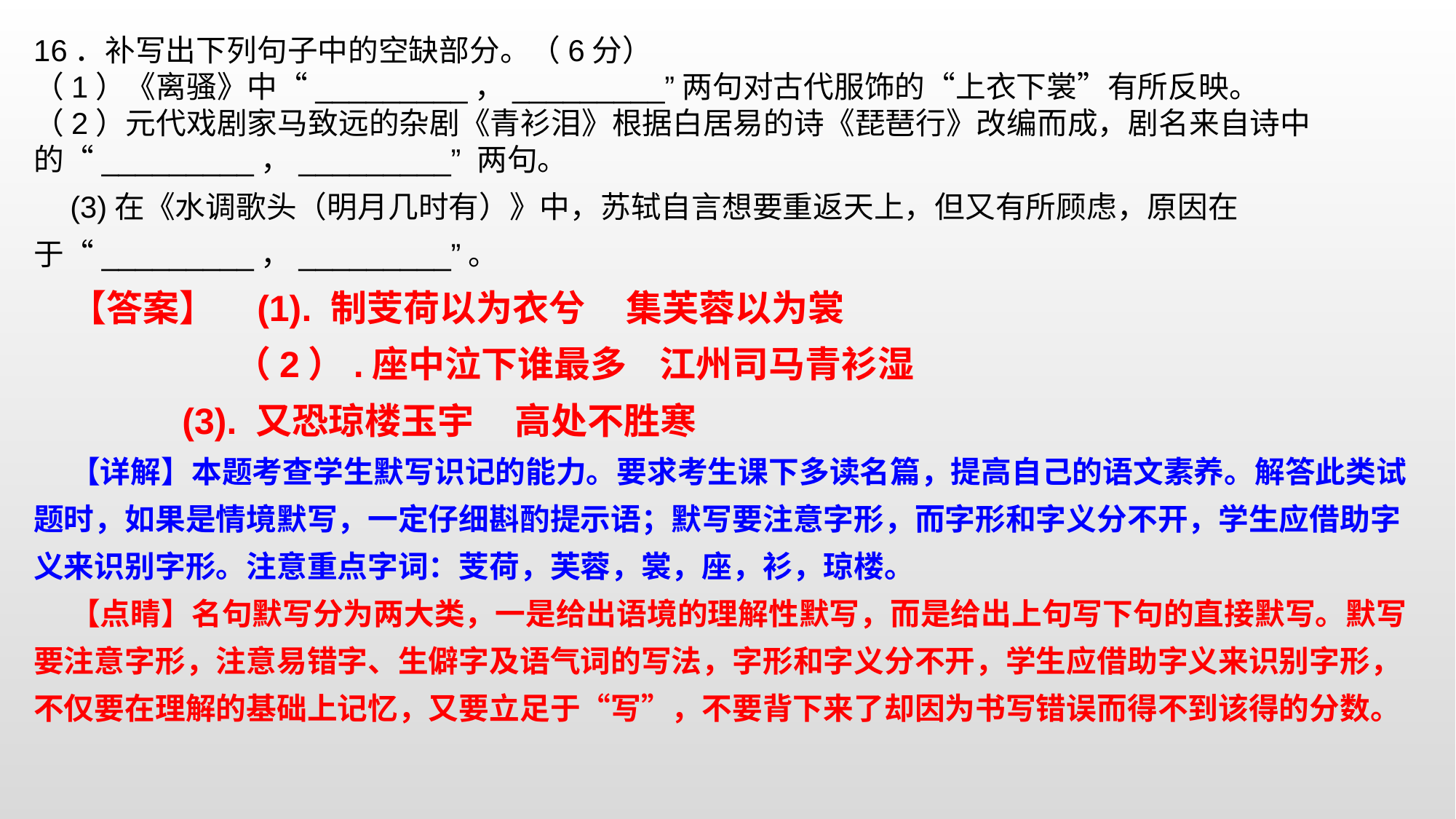

16．补写出下列句子中的空缺部分。（6分）（1）《离骚》中“_________，_________”两句对古代服饰的“上衣下裳”有所反映。（2）元代戏剧家马致远的杂剧《青衫泪》根据白居易的诗《琵琶行》改编而成，剧名来自诗中的“_________，_________” 两句。(3)在《水调歌头（明月几时有）》中，苏轼自言想要重返天上，但又有所顾虑，原因在于“_________，_________”。
【答案】    (1). 制芰荷以为衣兮     集芙蓉以为裳                     （2）.座中泣下谁最多    江州司马青衫湿               (3). 又恐琼楼玉宇     高处不胜寒
【详解】本题考查学生默写识记的能力。要求考生课下多读名篇，提高自己的语文素养。解答此类试题时，如果是情境默写，一定仔细斟酌提示语；默写要注意字形，而字形和字义分不开，学生应借助字义来识别字形。注意重点字词：芰荷，芙蓉，裳，座，衫，琼楼。
【点睛】名句默写分为两大类，一是给出语境的理解性默写，而是给出上句写下句的直接默写。默写要注意字形，注意易错字、生僻字及语气词的写法，字形和字义分不开，学生应借助字义来识别字形，不仅要在理解的基础上记忆，又要立足于“写”，不要背下来了却因为书写错误而得不到该得的分数。